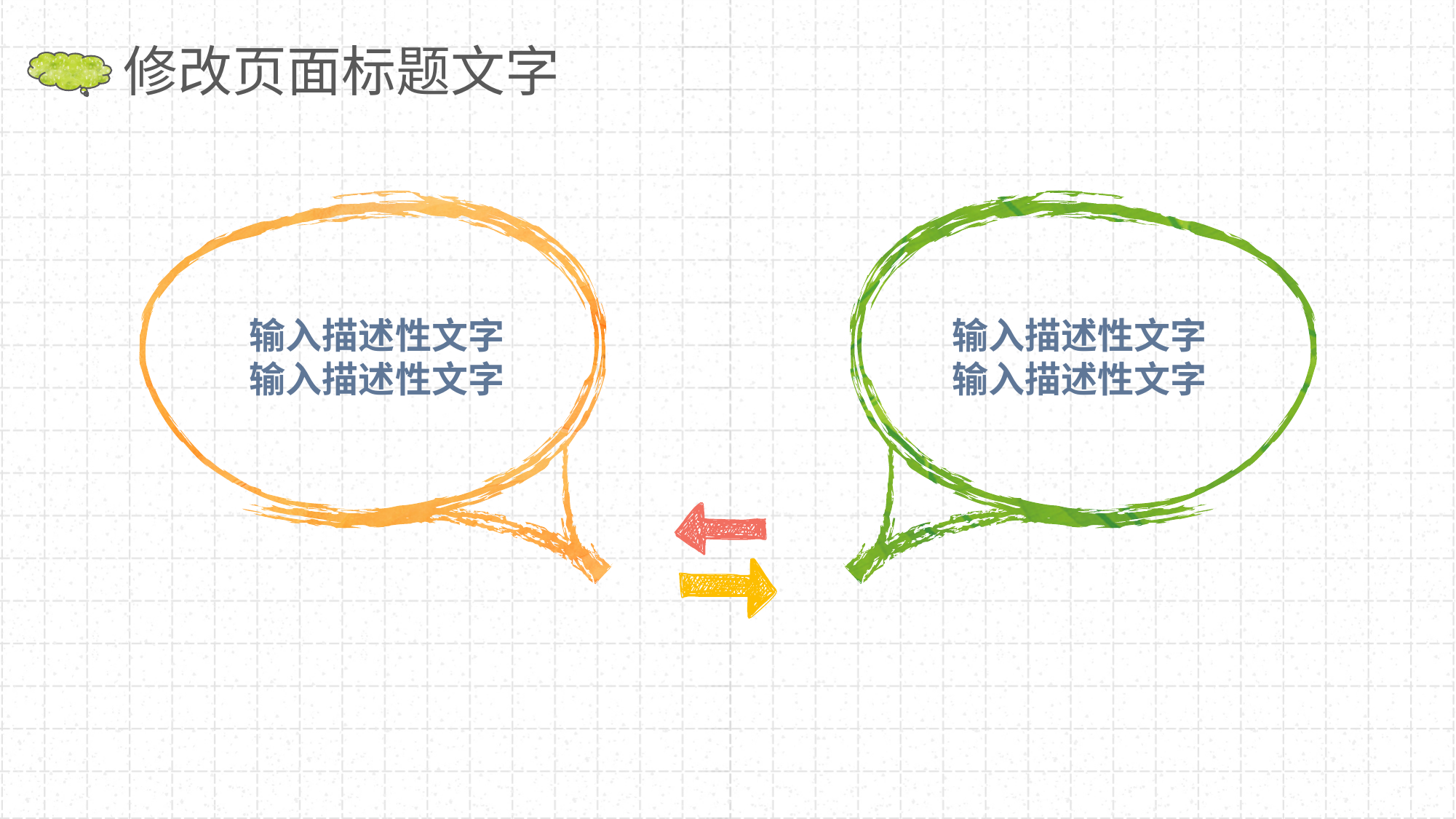

修改页面标题文字

输入描述性文字
输入描述性文字

输入描述性文字
输入描述性文字